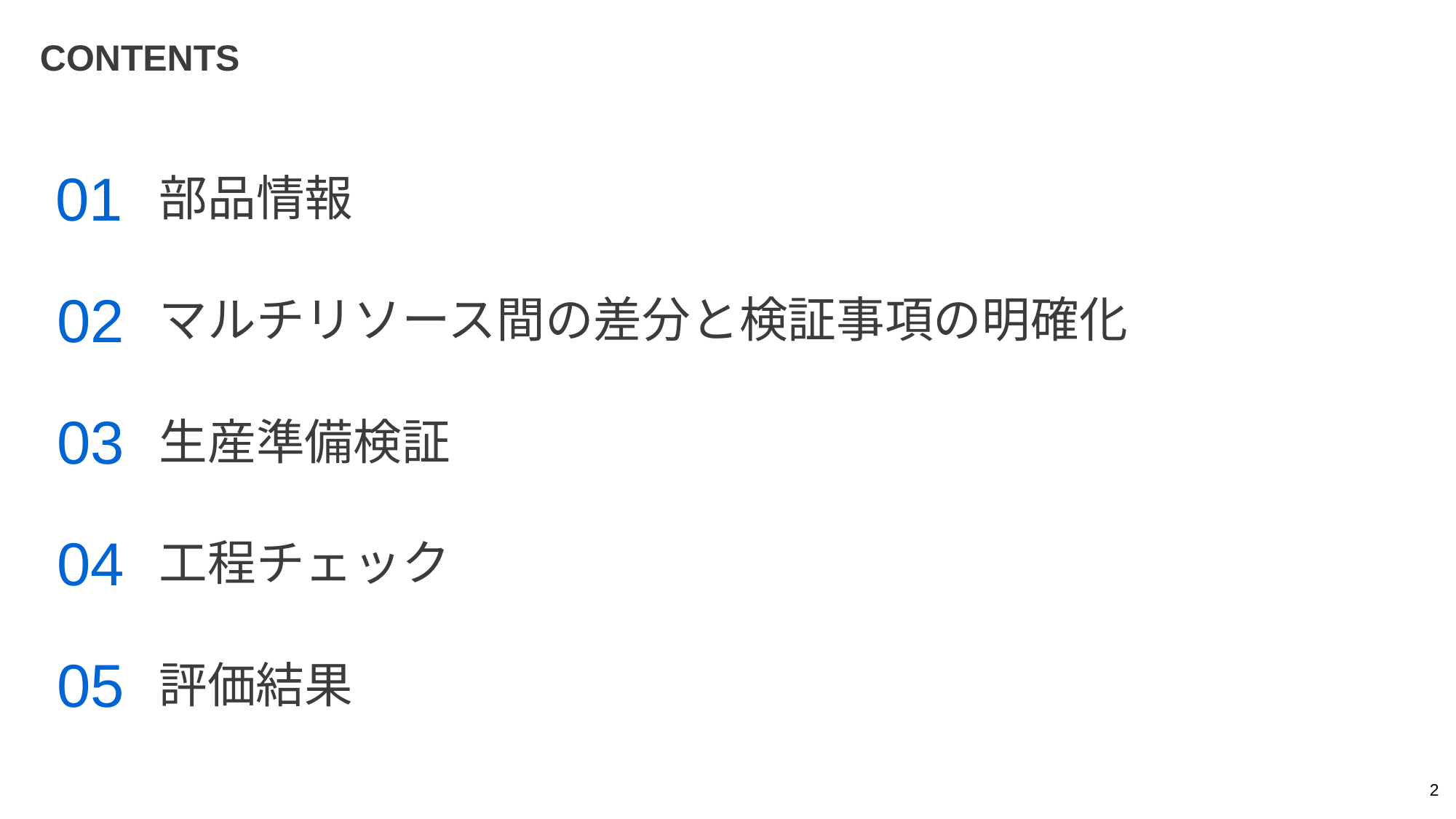

# Contents
01
部品情報
02
マルチリソース間の差分と検証事項の明確化
03
生産準備検証
04
工程チェック
05
評価結果